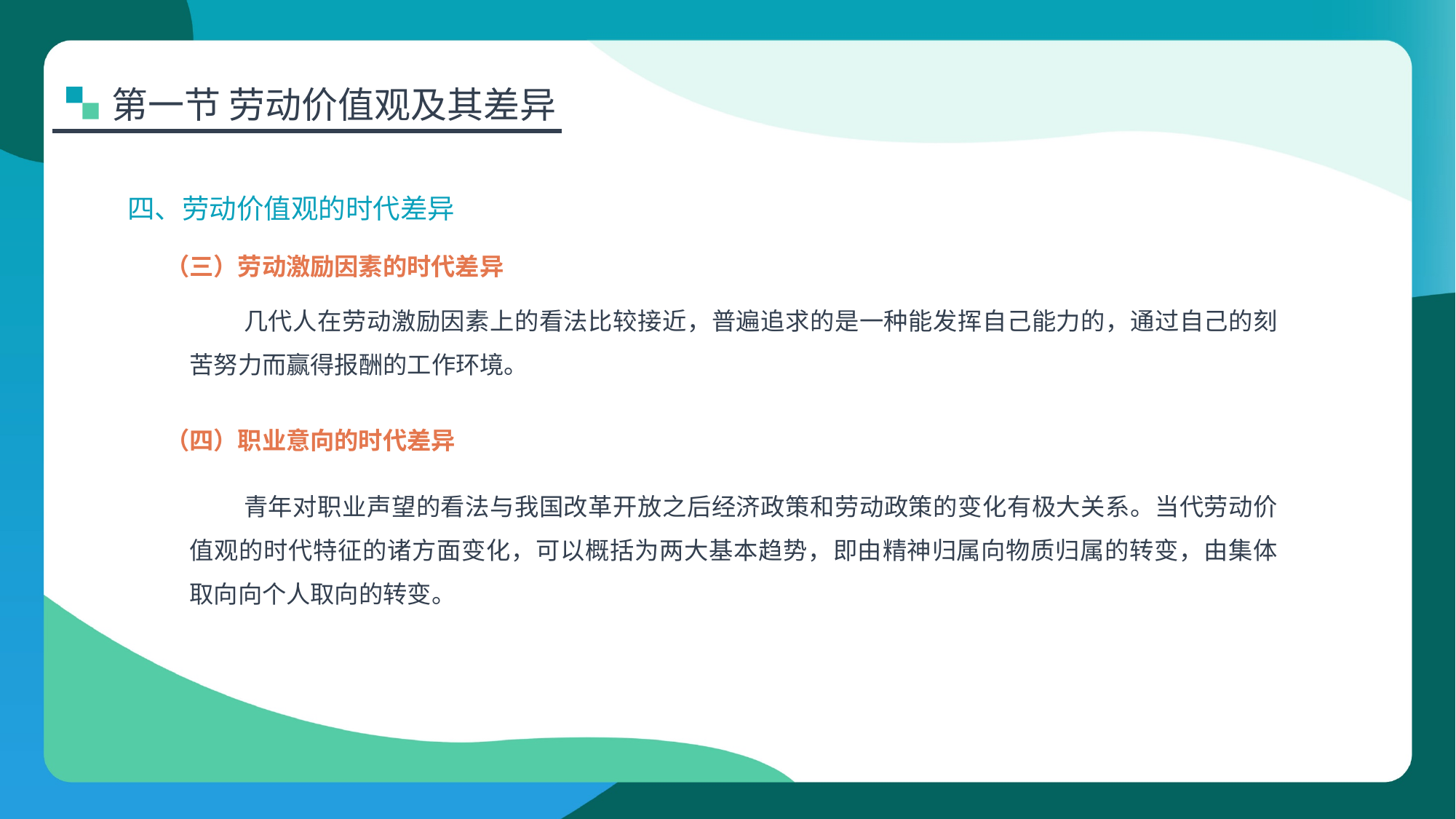

第一节 劳动价值观及其差异

四、劳动价值观的时代差异
（三）劳动激励因素的时代差异
几代人在劳动激励因素上的看法比较接近，普遍追求的是一种能发挥自己能力的，通过自己的刻苦努力而赢得报酬的工作环境。
（四）职业意向的时代差异
青年对职业声望的看法与我国改革开放之后经济政策和劳动政策的变化有极大关系。当代劳动价值观的时代特征的诸方面变化，可以概括为两大基本趋势，即由精神归属向物质归属的转变，由集体取向向个人取向的转变。